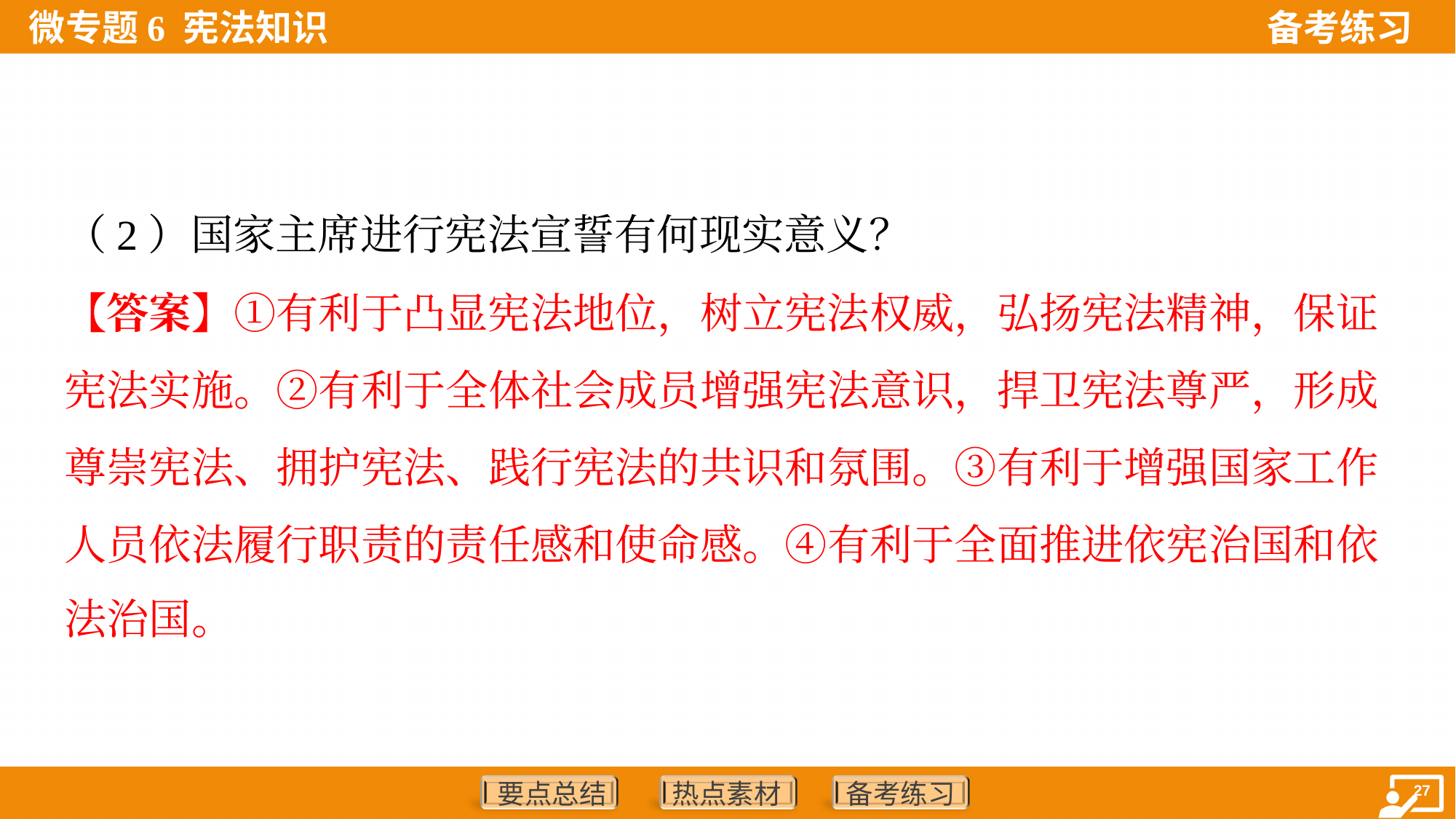

（2）国家主席进行宪法宣誓有何现实意义？
【答案】①有利于凸显宪法地位，树立宪法权威，弘扬宪法精神，保证
宪法实施。②有利于全体社会成员增强宪法意识，捍卫宪法尊严，形成
尊崇宪法、拥护宪法、践行宪法的共识和氛围。③有利于增强国家工作
人员依法履行职责的责任感和使命感。④有利于全面推进依宪治国和依
法治国。